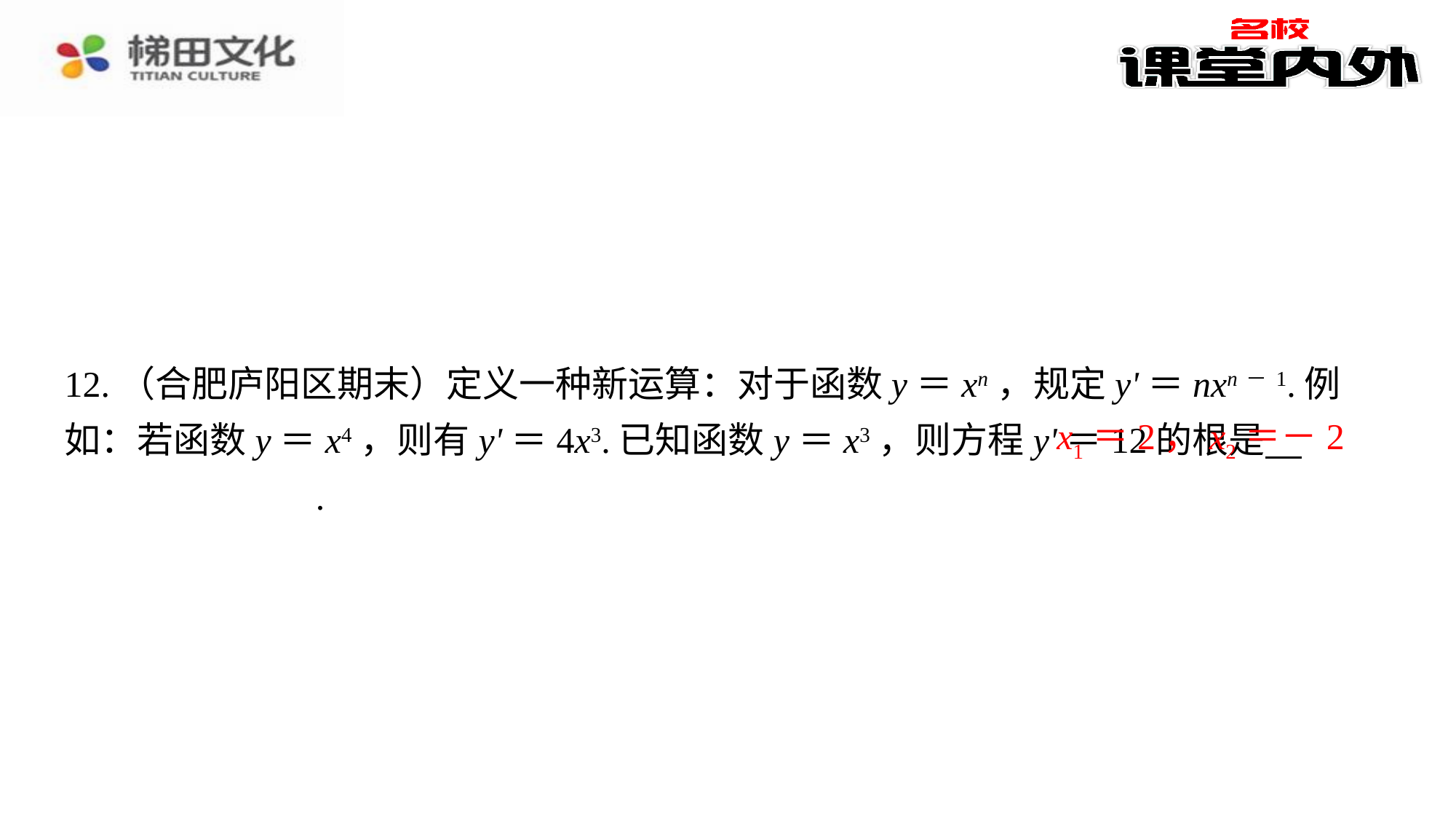

12.（合肥庐阳区期末）定义一种新运算：对于函数y＝xn，规定y'＝nxn－1.例如：若函数y＝x4，则有y'＝4x3.已知函数y＝x3，则方程y'＝12的根是 　x1＝2，x2＝－2　⁠.
x1＝2，x2＝－2